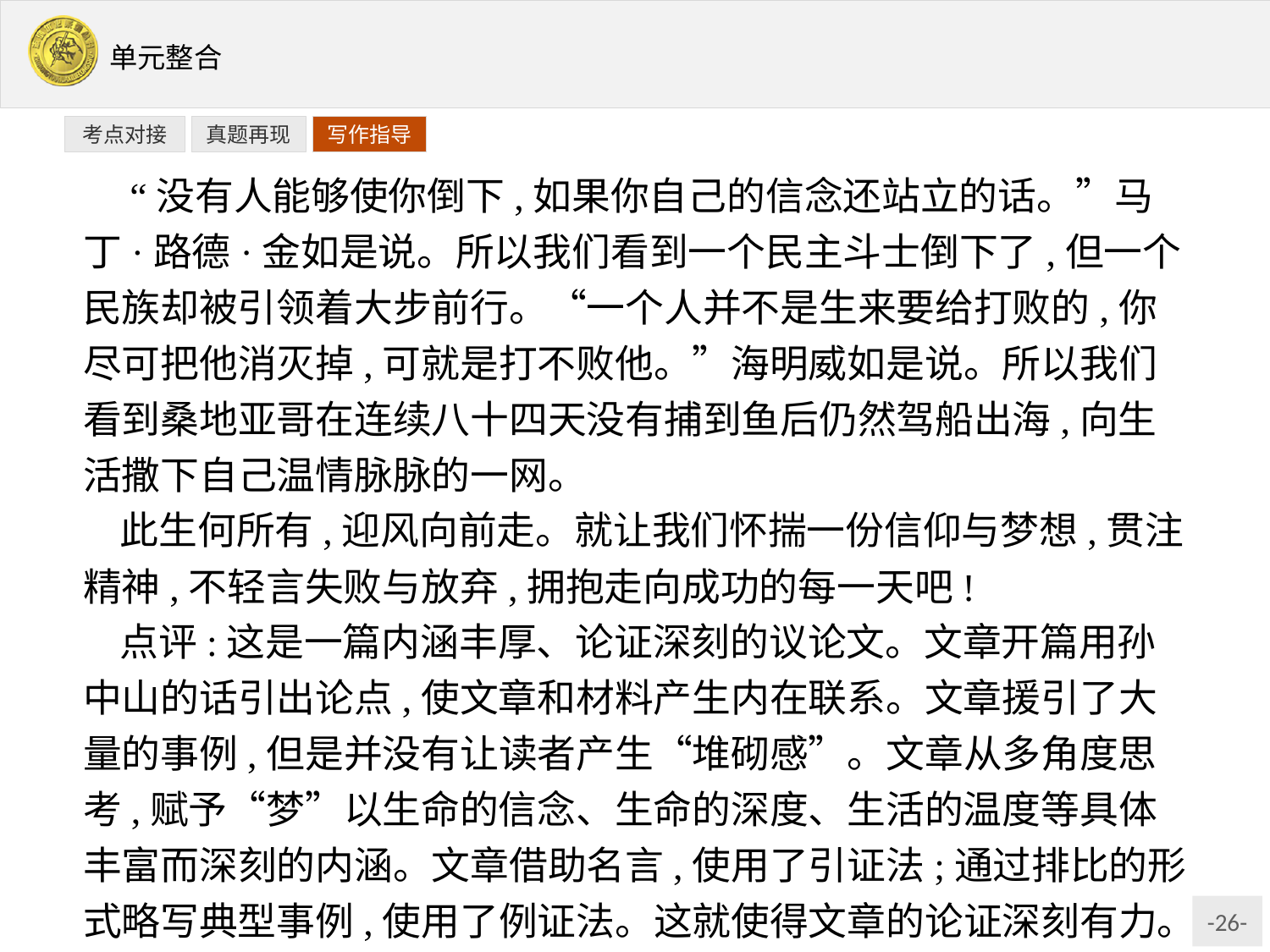

写作指导
考点对接
真题再现
 “没有人能够使你倒下,如果你自己的信念还站立的话。”马丁·路德·金如是说。所以我们看到一个民主斗士倒下了,但一个民族却被引领着大步前行。“一个人并不是生来要给打败的,你尽可把他消灭掉,可就是打不败他。”海明威如是说。所以我们看到桑地亚哥在连续八十四天没有捕到鱼后仍然驾船出海,向生活撒下自己温情脉脉的一网。
此生何所有,迎风向前走。就让我们怀揣一份信仰与梦想,贯注精神,不轻言失败与放弃,拥抱走向成功的每一天吧!
点评:这是一篇内涵丰厚、论证深刻的议论文。文章开篇用孙中山的话引出论点,使文章和材料产生内在联系。文章援引了大量的事例,但是并没有让读者产生“堆砌感”。文章从多角度思考,赋予“梦”以生命的信念、生命的深度、生活的温度等具体丰富而深刻的内涵。文章借助名言,使用了引证法;通过排比的形式略写典型事例,使用了例证法。这就使得文章的论证深刻有力。